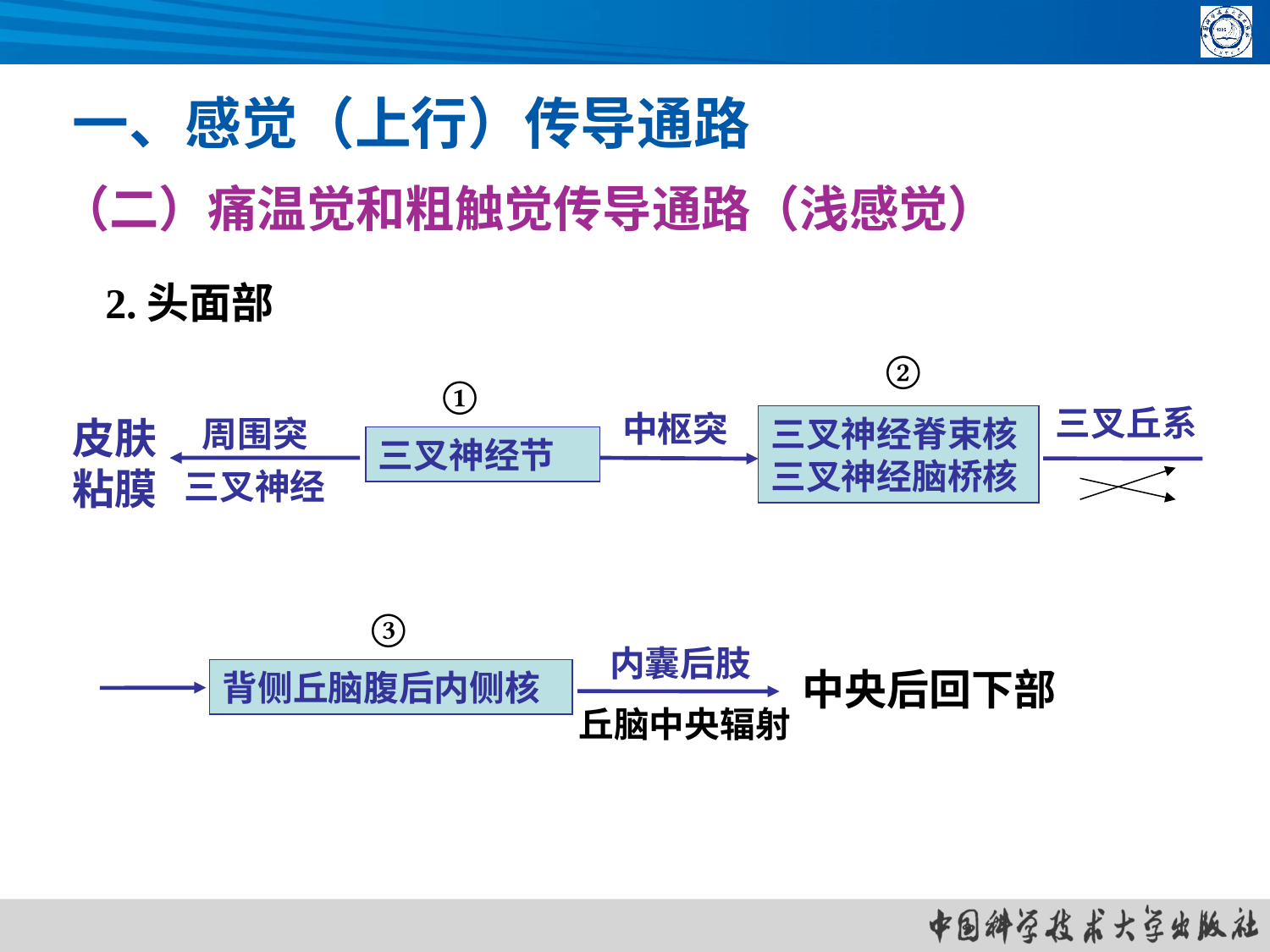

一、感觉（上行）传导通路
（二）痛温觉和粗触觉传导通路（浅感觉）
2.头面部
②
①
三叉丘系
中枢突
皮肤
粘膜
周围突
三叉神经脊束核
三叉神经脑桥核
三叉神经节

三叉神经

③
 内囊后肢
中央后回下部
背侧丘脑腹后内侧核

丘脑中央辐射